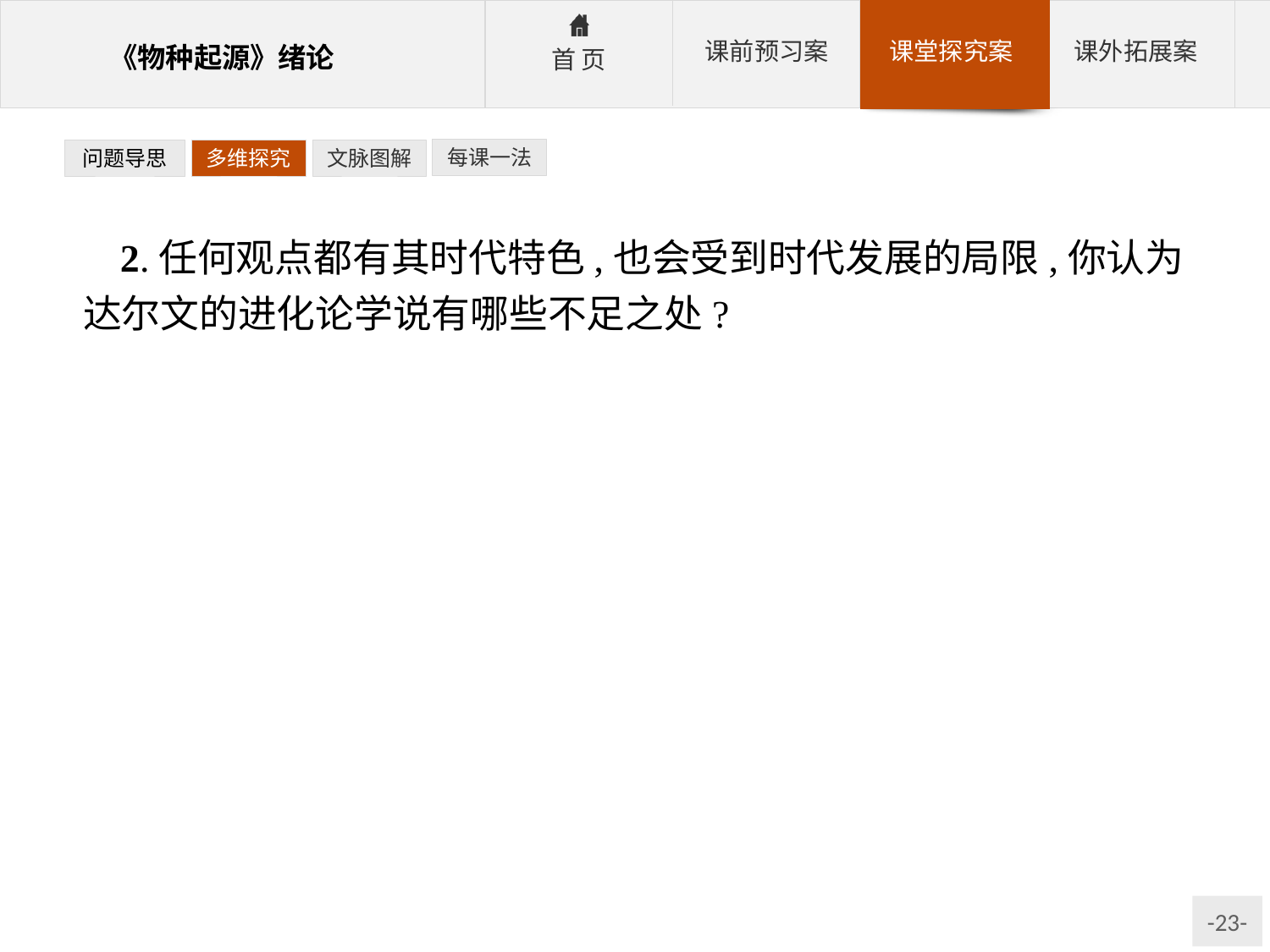

每课一法
问题导思
多维探究
文脉图解
2.任何观点都有其时代特色,也会受到时代发展的局限,你认为达尔文的进化论学说有哪些不足之处?
提示:本题具有一定的开放性、专业性和拓展性。要在充分了解达尔文观点的基础上,结合当下的有关知识对其加以体会。
参考答案:①达尔文阐释了物种的起源,但没有解释人类的起源这一最为人们关心,也是最重要的问题;②达尔文的学说在其广义理论上也有许多缺陷,尤其是当基因组计划实施后,进化论受到了很大冲击;③达尔文在提出进化理论时回避了机会在物种起源与生命演变中的重大作用;④适者生存的观点容易被少数别有用心的人利用,引发种族歧视和民族矛盾,造成战争与社会动荡,不利于人类社会的和谐发展,因而受到社会学家的普遍质疑。